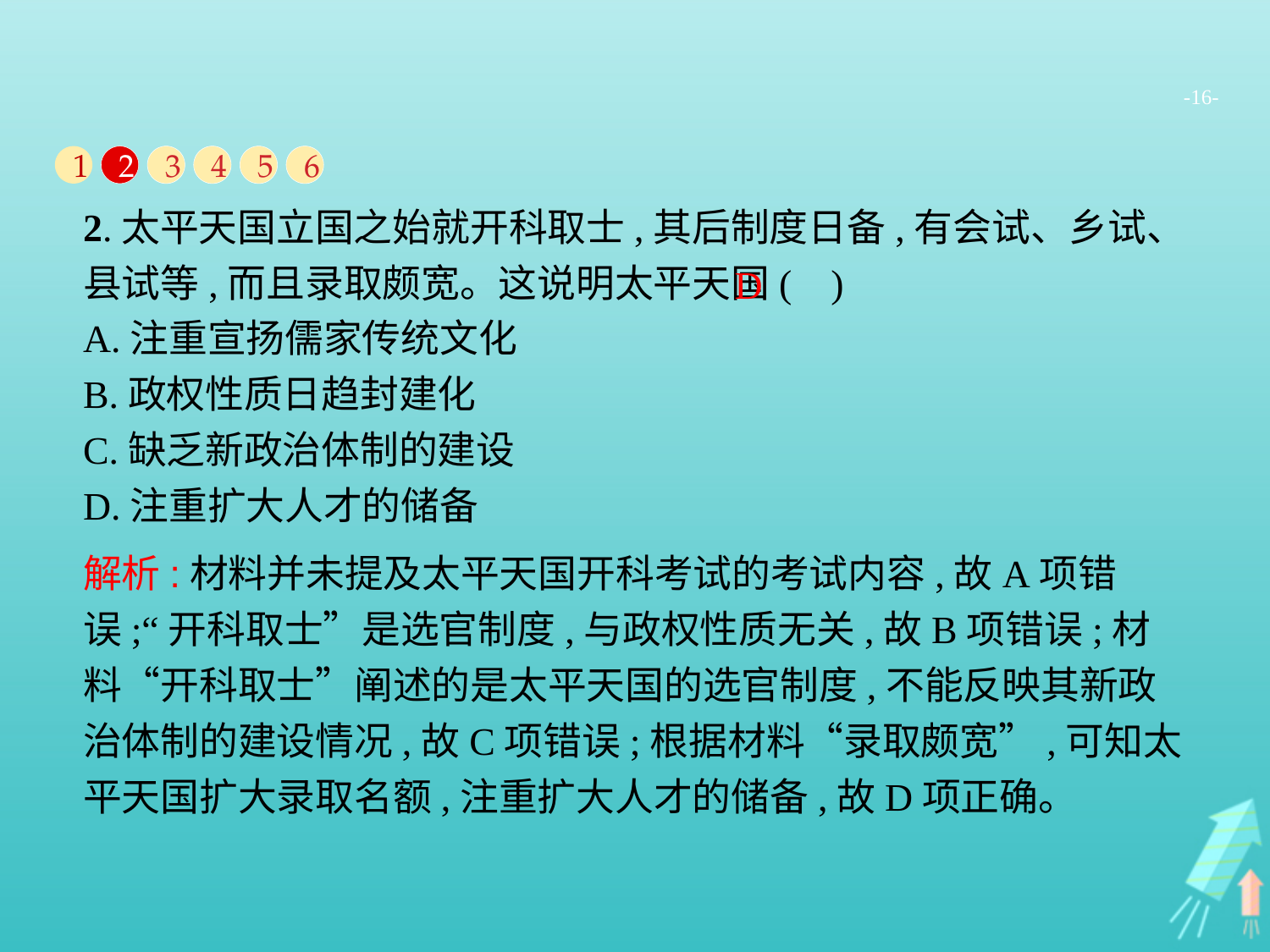

-16-
1
2
3
4
5
6
2.太平天国立国之始就开科取士,其后制度日备,有会试、乡试、县试等,而且录取颇宽。这说明太平天国(    )
A.注重宣扬儒家传统文化
B.政权性质日趋封建化
C.缺乏新政治体制的建设
D.注重扩大人才的储备
D
解析:材料并未提及太平天国开科考试的考试内容,故A项错误;“开科取士”是选官制度,与政权性质无关,故B项错误;材料“开科取士”阐述的是太平天国的选官制度,不能反映其新政治体制的建设情况,故C项错误;根据材料“录取颇宽”,可知太平天国扩大录取名额,注重扩大人才的储备,故D项正确。